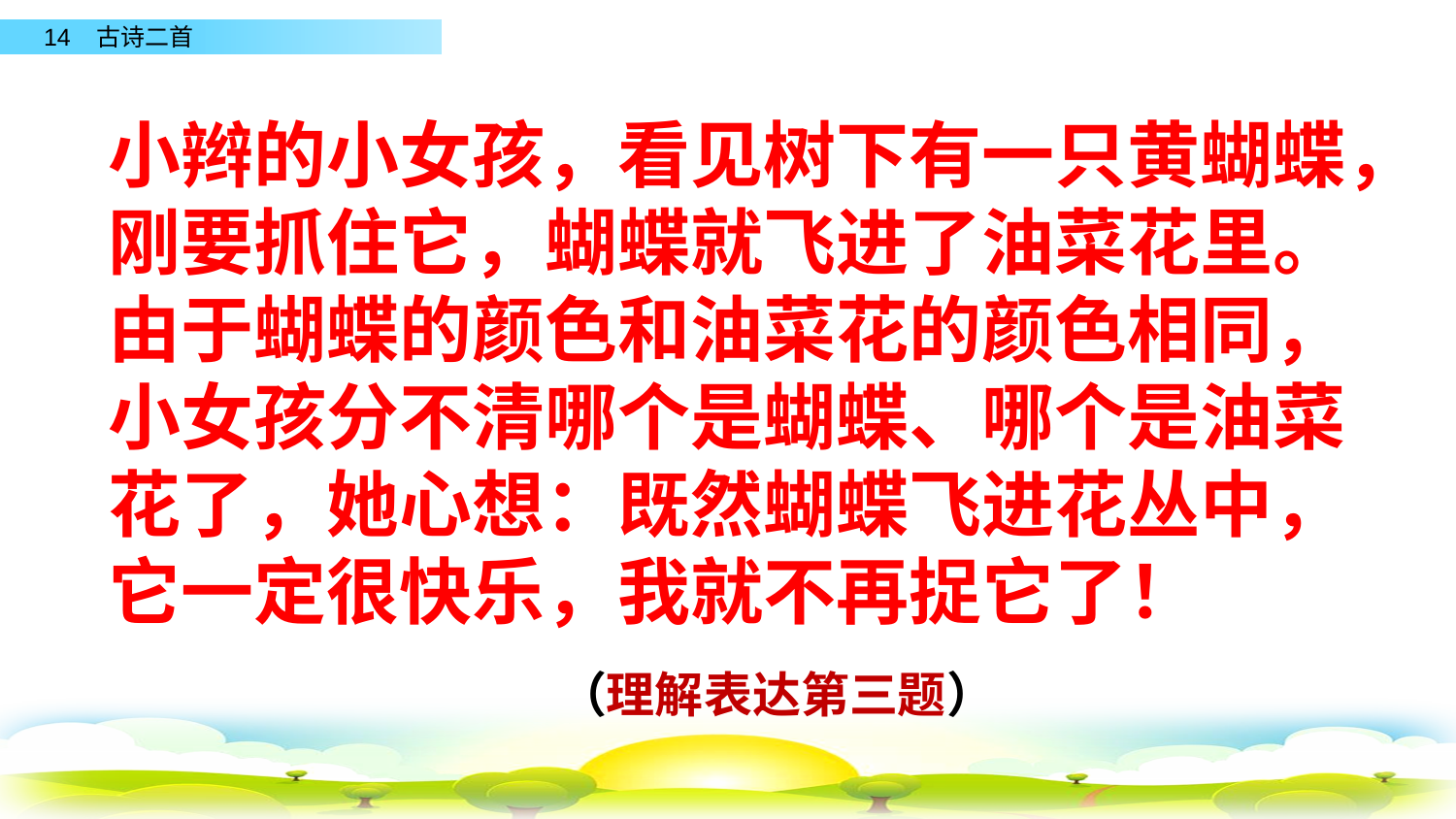

小辫的小女孩，看见树下有一只黄蝴蝶，刚要抓住它，蝴蝶就飞进了油菜花里。由于蝴蝶的颜色和油菜花的颜色相同，小女孩分不清哪个是蝴蝶、哪个是油菜花了，她心想：既然蝴蝶飞进花丛中，它一定很快乐，我就不再捉它了！
（理解表达第三题）